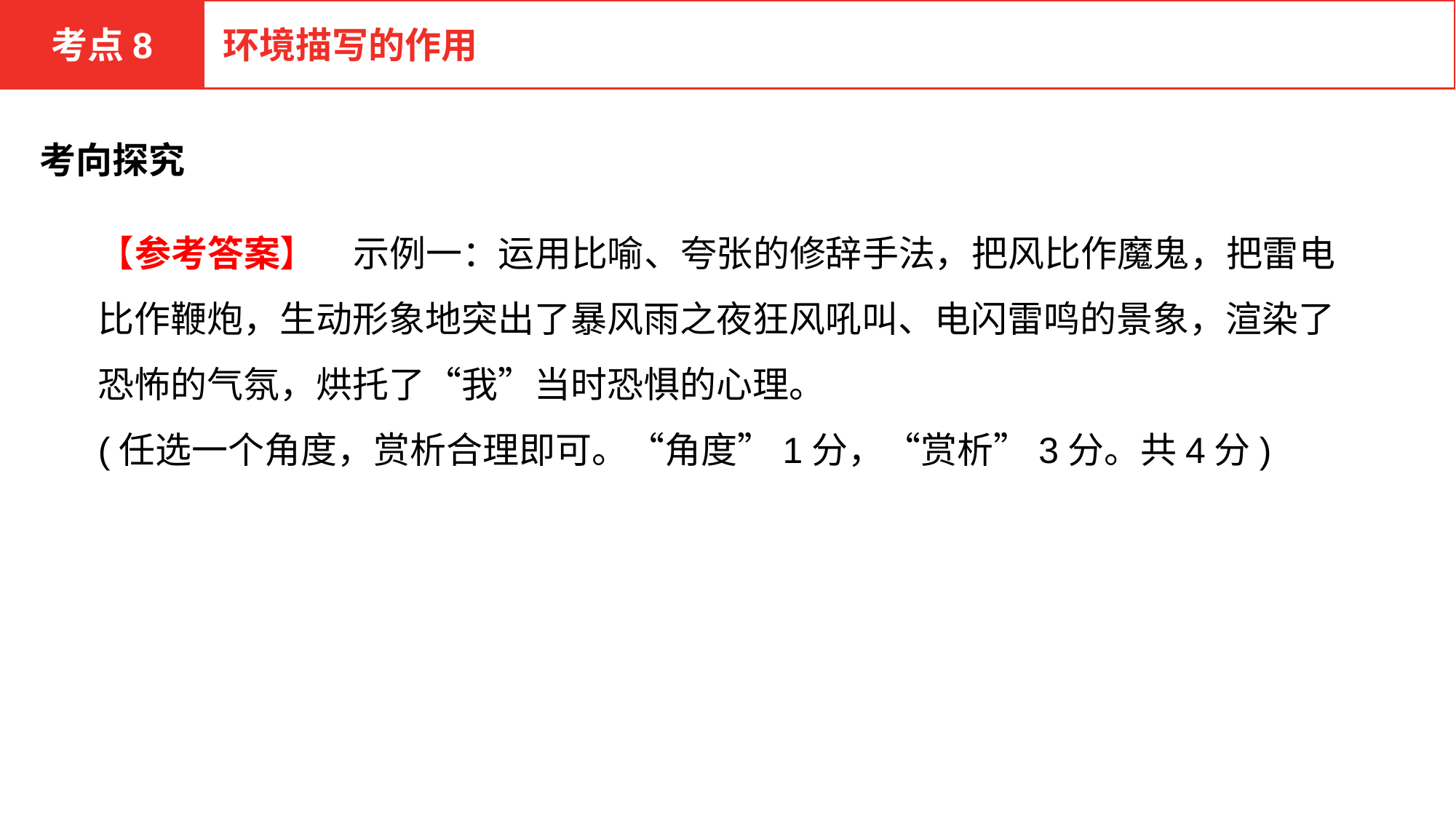

考点8
环境描写的作用
考向探究

【参考答案】　示例一：运用比喻、夸张的修辞手法，把风比作魔鬼，把雷电比作鞭炮，生动形象地突出了暴风雨之夜狂风吼叫、电闪雷鸣的景象，渲染了恐怖的气氛，烘托了“我”当时恐惧的心理。
(任选一个角度，赏析合理即可。“角度”1分，“赏析”3分。共4分)